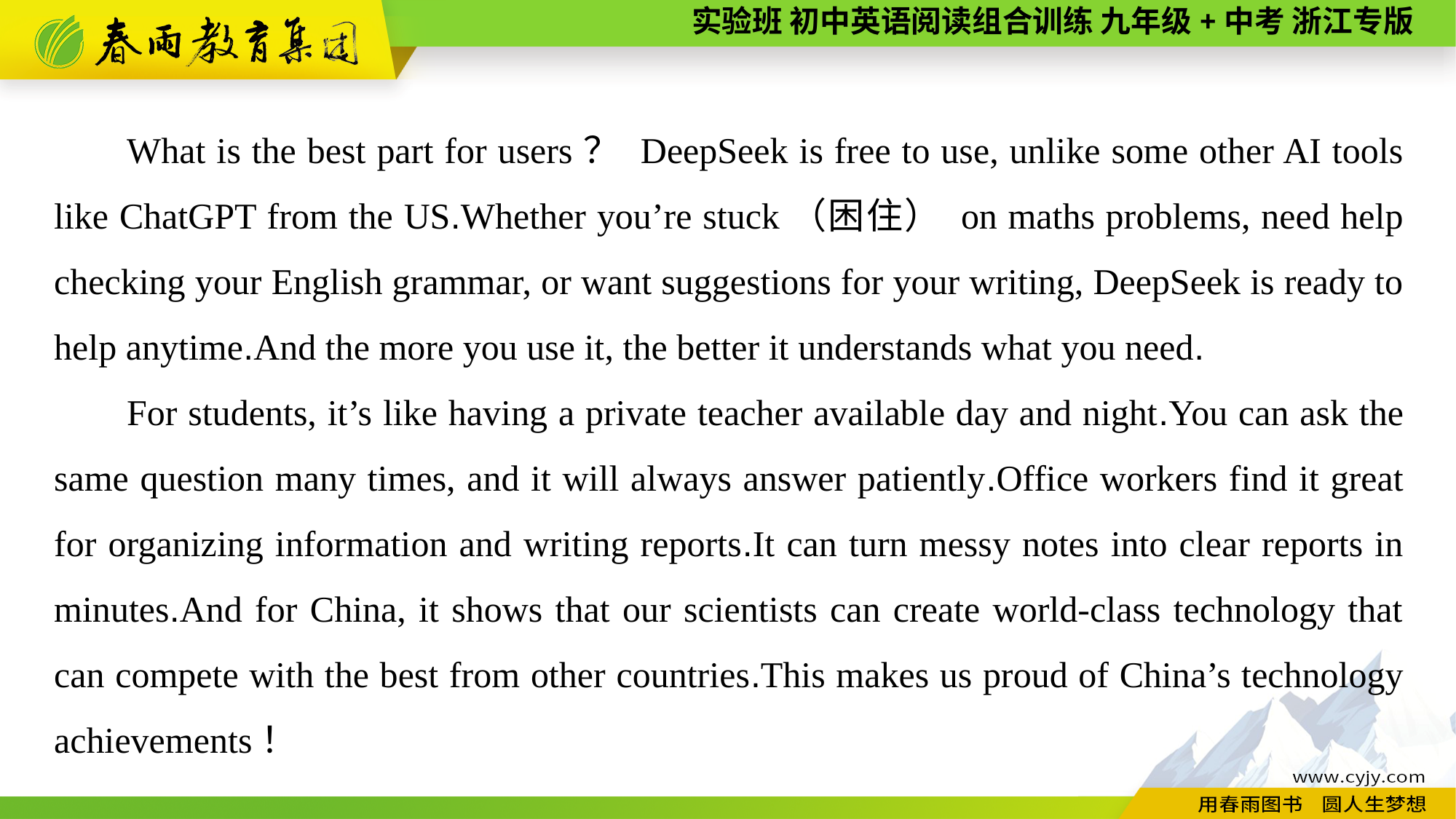

What is the best part for users？ DeepSeek is free to use, unlike some other AI tools like ChatGPT from the US.Whether you’re stuck（困住） on maths problems, need help checking your English grammar, or want suggestions for your writing, DeepSeek is ready to help anytime.And the more you use it, the better it understands what you need.
For students, it’s like having a private teacher available day and night.You can ask the same question many times, and it will always answer patiently.Office workers find it great for organizing information and writing reports.It can turn messy notes into clear reports in minutes.And for China, it shows that our scientists can create world-class technology that can compete with the best from other countries.This makes us proud of China’s technology achievements！